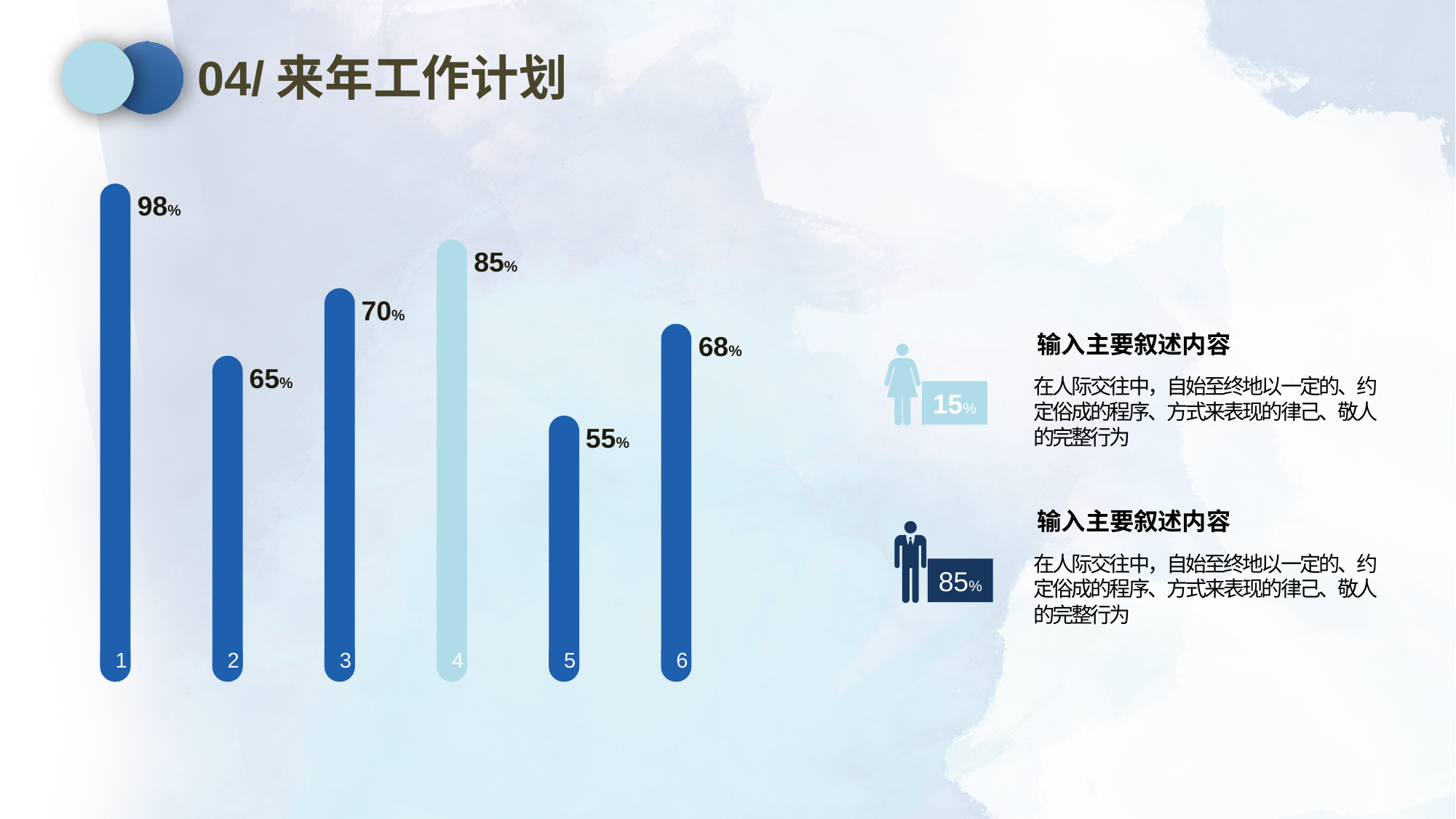

04/来年工作计划

1
98%
85%
70%
68%
65%
55%

4

3

6
输入主要叙述内容
在人际交往中，自始至终地以一定的、约定俗成的程序、方式来表现的律己、敬人的完整行为

15%

2

5
输入主要叙述内容
在人际交往中，自始至终地以一定的、约定俗成的程序、方式来表现的律己、敬人的完整行为

85%